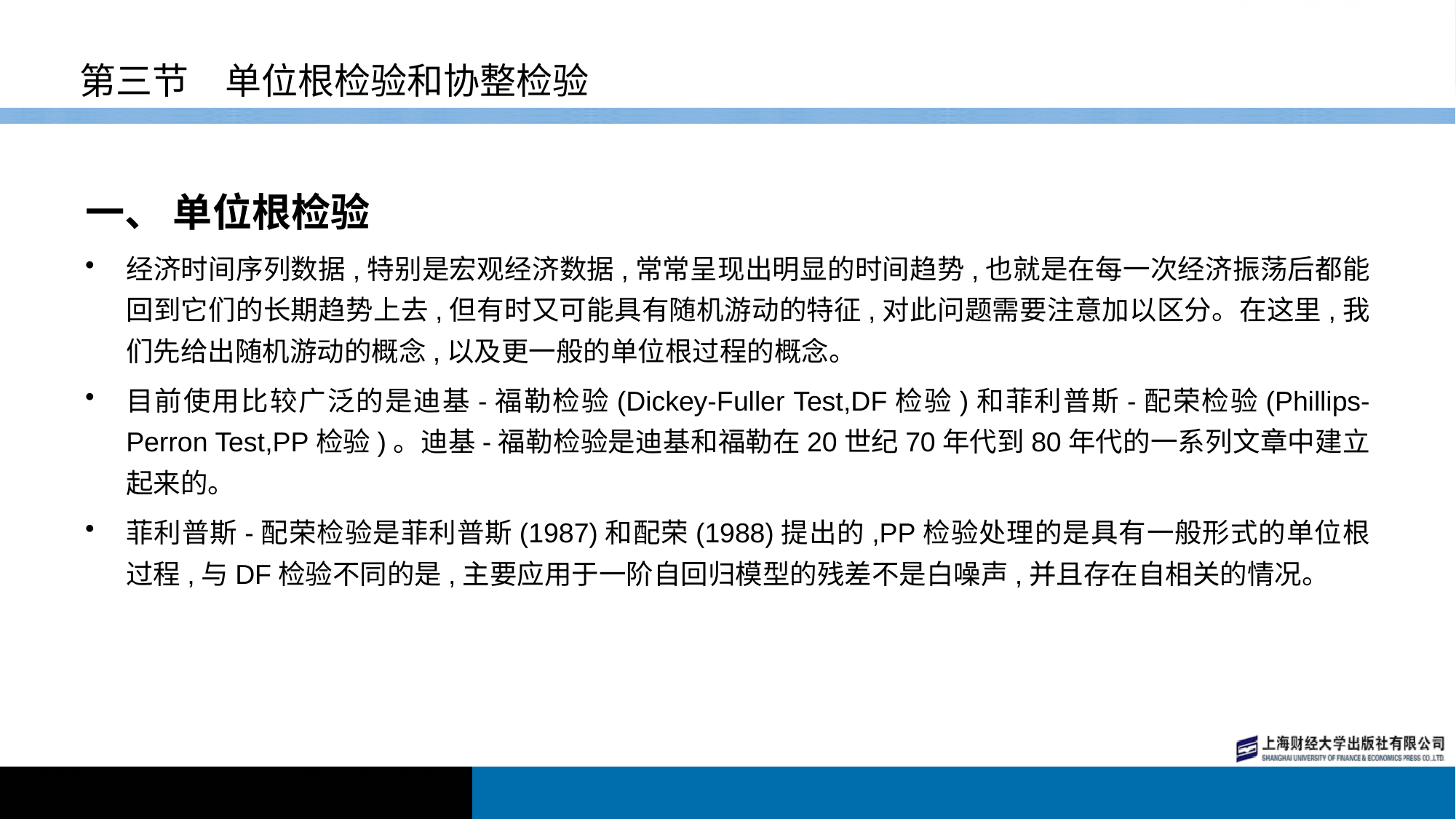

# 第三节　单位根检验和协整检验
一、 单位根检验
经济时间序列数据,特别是宏观经济数据,常常呈现出明显的时间趋势,也就是在每一次经济振荡后都能回到它们的长期趋势上去,但有时又可能具有随机游动的特征,对此问题需要注意加以区分。在这里,我们先给出随机游动的概念,以及更一般的单位根过程的概念。
目前使用比较广泛的是迪基-福勒检验(Dickey-Fuller Test,DF检验)和菲利普斯-配荣检验(Phillips-Perron Test,PP检验)。迪基-福勒检验是迪基和福勒在20世纪70年代到80年代的一系列文章中建立起来的。
菲利普斯-配荣检验是菲利普斯(1987)和配荣(1988)提出的,PP检验处理的是具有一般形式的单位根过程,与DF检验不同的是,主要应用于一阶自回归模型的残差不是白噪声,并且存在自相关的情况。
12